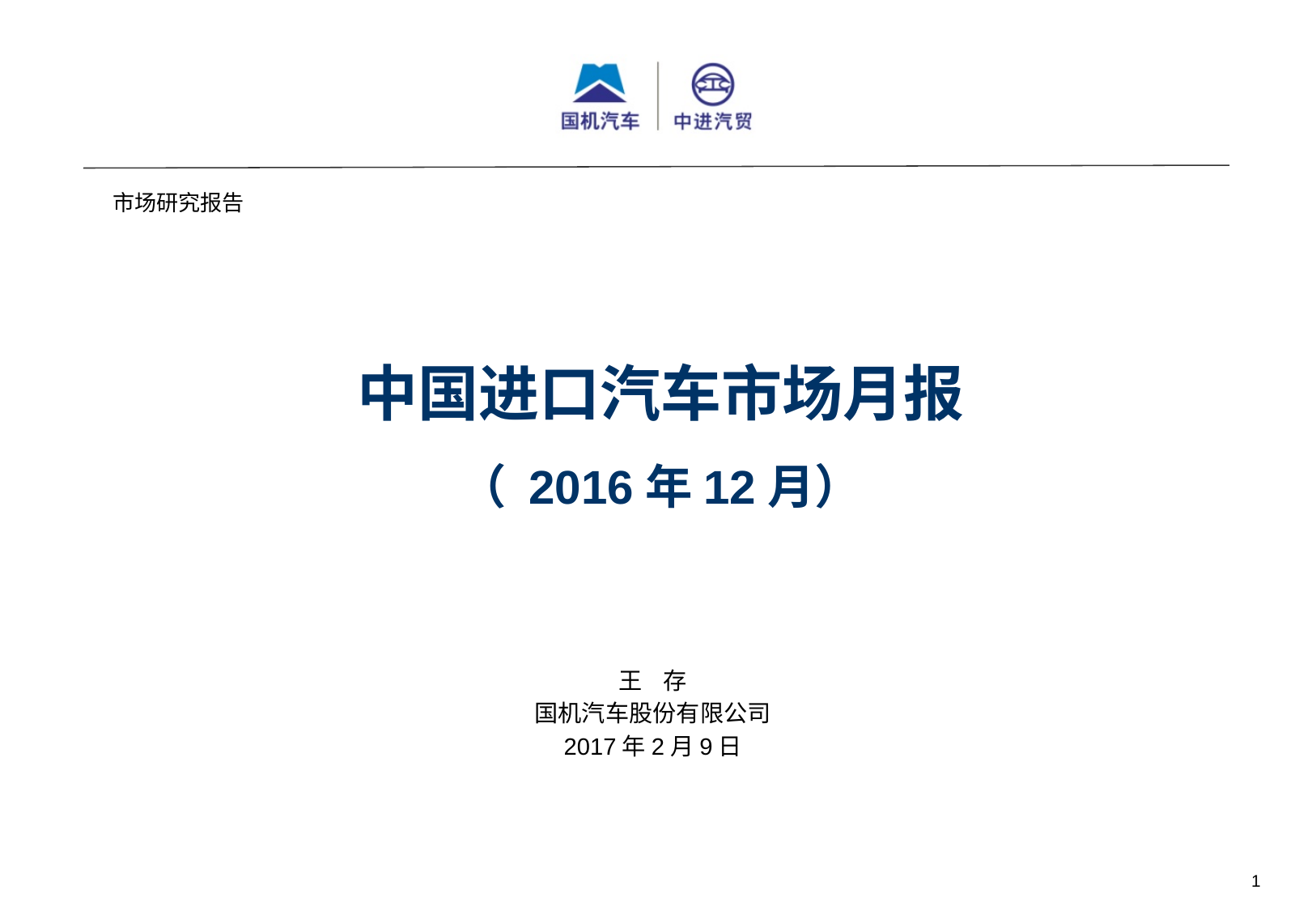

市场研究报告
中国进口汽车市场月报
（ 2016年12月）

王    存
国机汽车股份有限公司
2017年2月9日
1